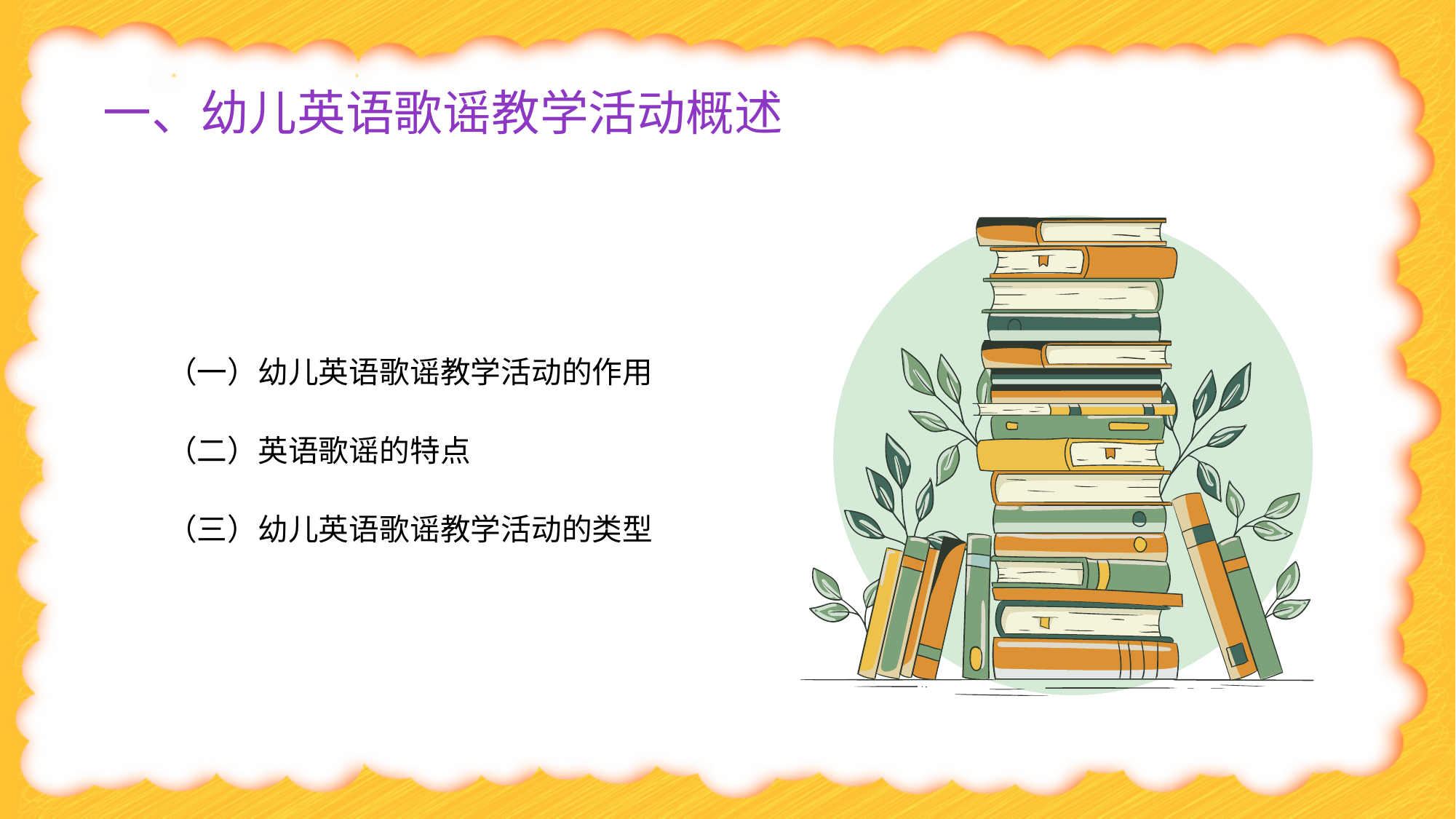

# 一、幼儿英语歌谣教学活动概述

（一）幼儿英语歌谣教学活动的作用
（二）英语歌谣的特点
（三）幼儿英语歌谣教学活动的类型